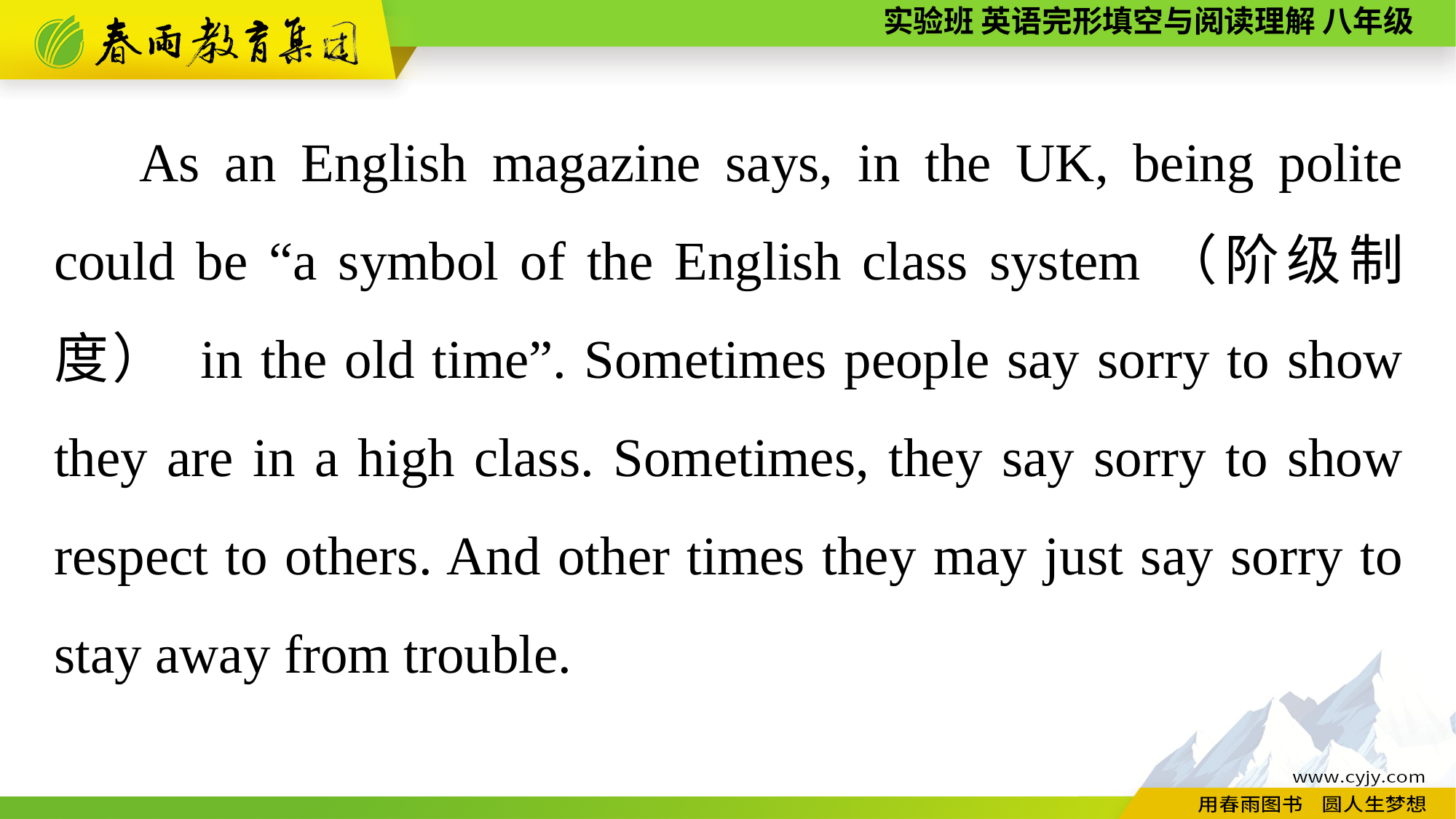

As an English magazine says, in the UK, being polite could be “a symbol of the English class system（阶级制度） in the old time”. Sometimes people say sorry to show they are in a high class. Sometimes, they say sorry to show respect to others. And other times they may just say sorry to stay away from trouble.